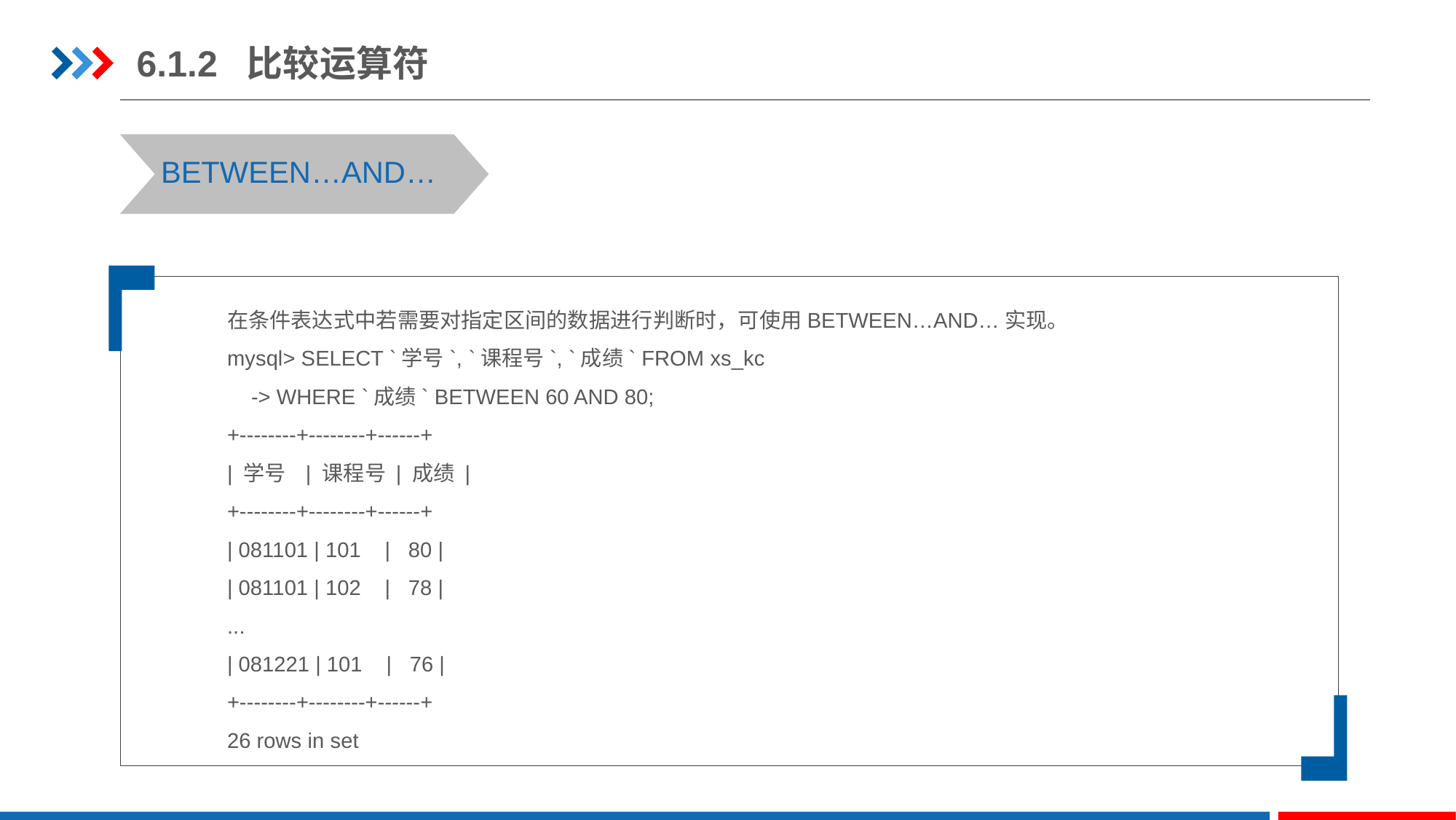

6.1.2  比较运算符

BETWEEN…AND…

在条件表达式中若需要对指定区间的数据进行判断时，可使用BETWEEN…AND…实现。
mysql> SELECT `学号`, `课程号`, `成绩` FROM xs_kc
    -> WHERE `成绩` BETWEEN 60 AND 80;
+--------+--------+------+
| 学号   | 课程号 | 成绩 |
+--------+--------+------+
| 081101 | 101    |   80 |
| 081101 | 102    |   78 |
...
| 081221 | 101    |   76 |
+--------+--------+------+
26 rows in set